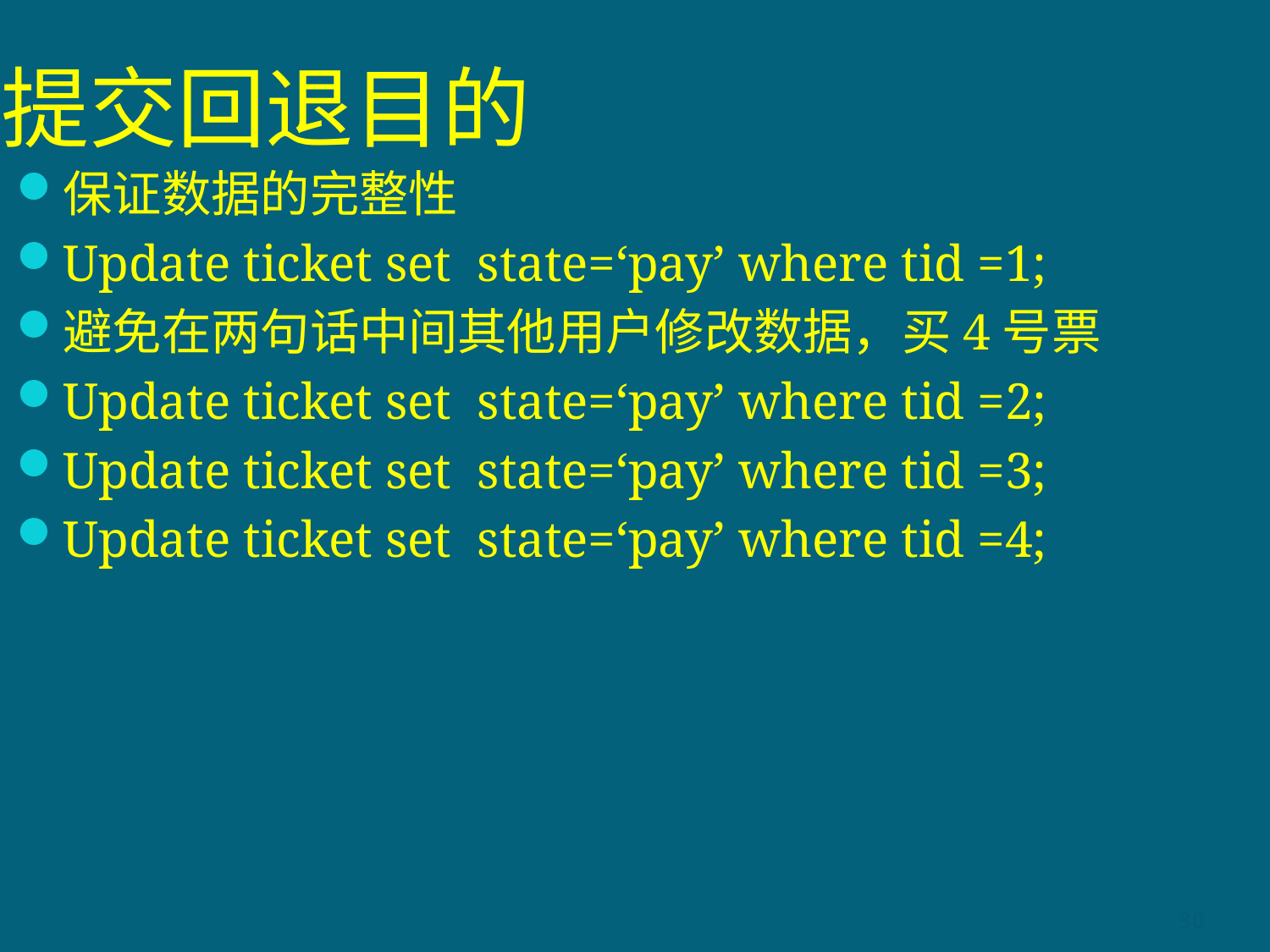

# 提交回退目的
保证数据的完整性
Update ticket set  state=‘pay’ where tid =1;
避免在两句话中间其他用户修改数据，买4号票
Update ticket set  state=‘pay’ where tid =2;
Update ticket set  state=‘pay’ where tid =3;
Update ticket set  state=‘pay’ where tid =4;

30